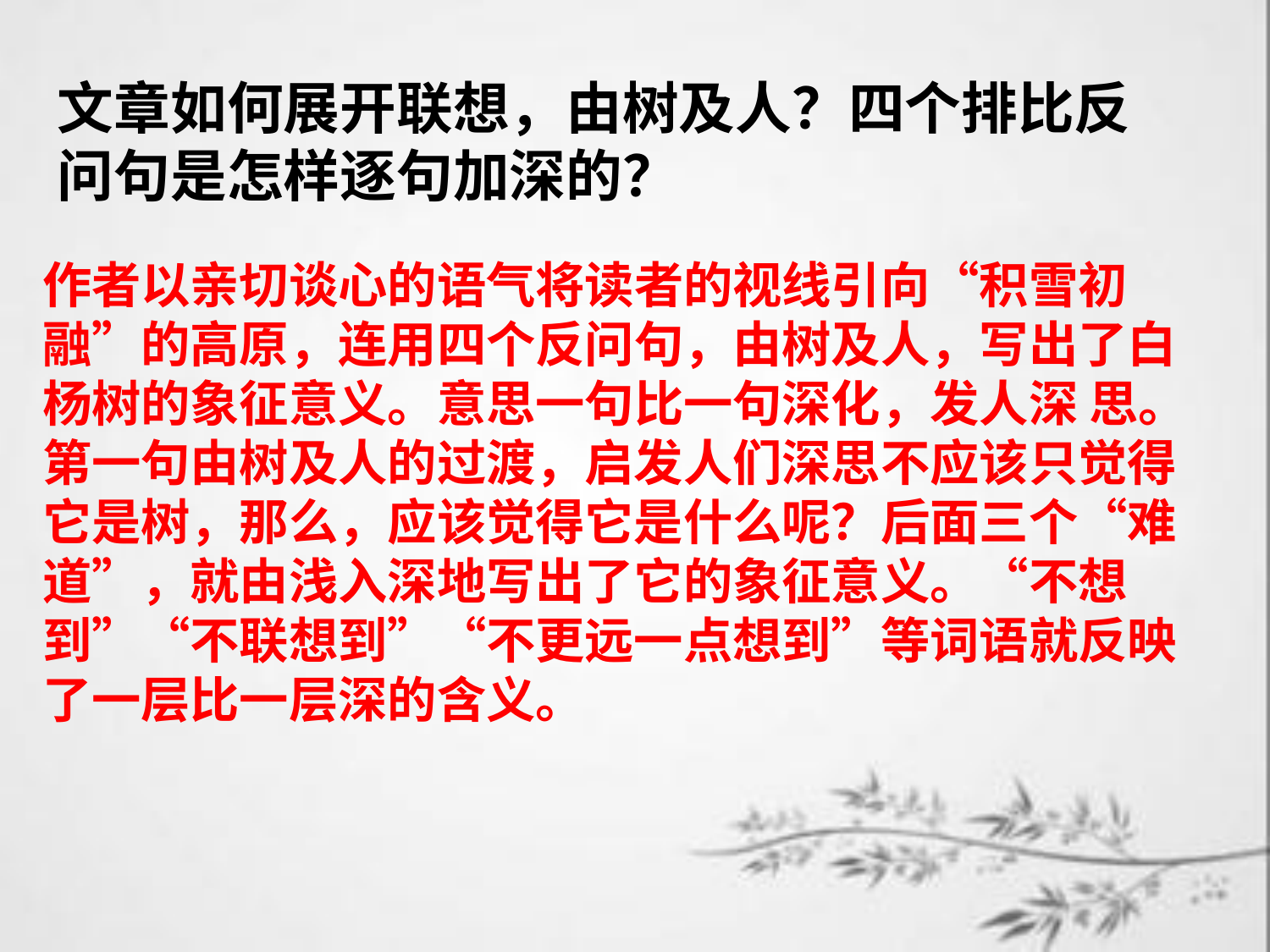

文章如何展开联想，由树及人？四个排比反问句是怎样逐句加深的？
作者以亲切谈心的语气将读者的视线引向“积雪初融”的高原，连用四个反问句，由树及人，写出了白杨树的象征意义。意思一句比一句深化，发人深 思。第一句由树及人的过渡，启发人们深思不应该只觉得它是树，那么，应该觉得它是什么呢？后面三个“难道”，就由浅入深地写出了它的象征意义。“不想到”“不联想到”“不更远一点想到”等词语就反映了一层比一层深的含义。